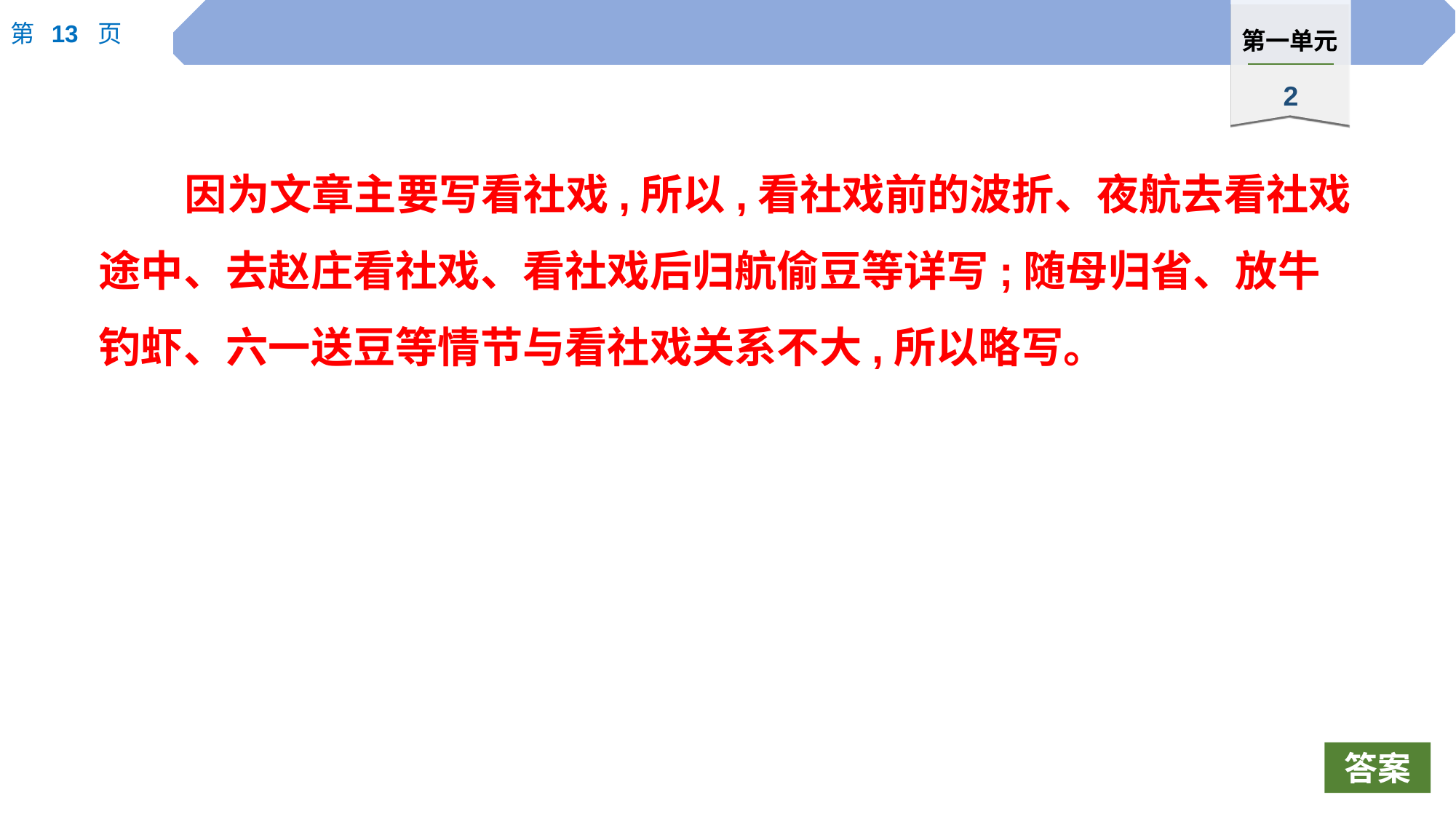

因为文章主要写看社戏,所以,看社戏前的波折、夜航去看社戏途中、去赵庄看社戏、看社戏后归航偷豆等详写;随母归省、放牛钓虾、六一送豆等情节与看社戏关系不大,所以略写。
答案